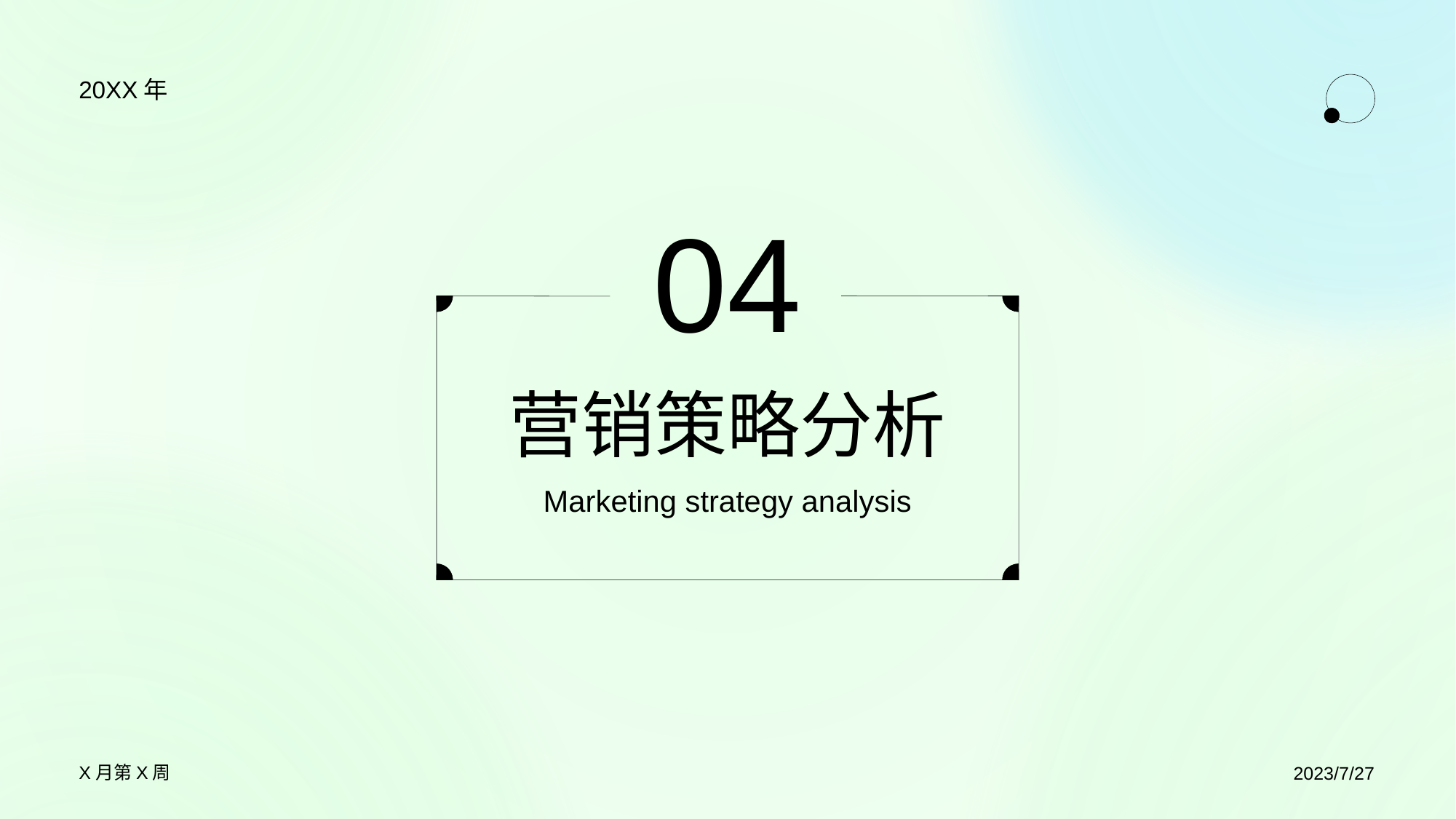

20XX年
04
# 营销策略分析
Marketing strategy analysis
2023/7/27
X月第X周